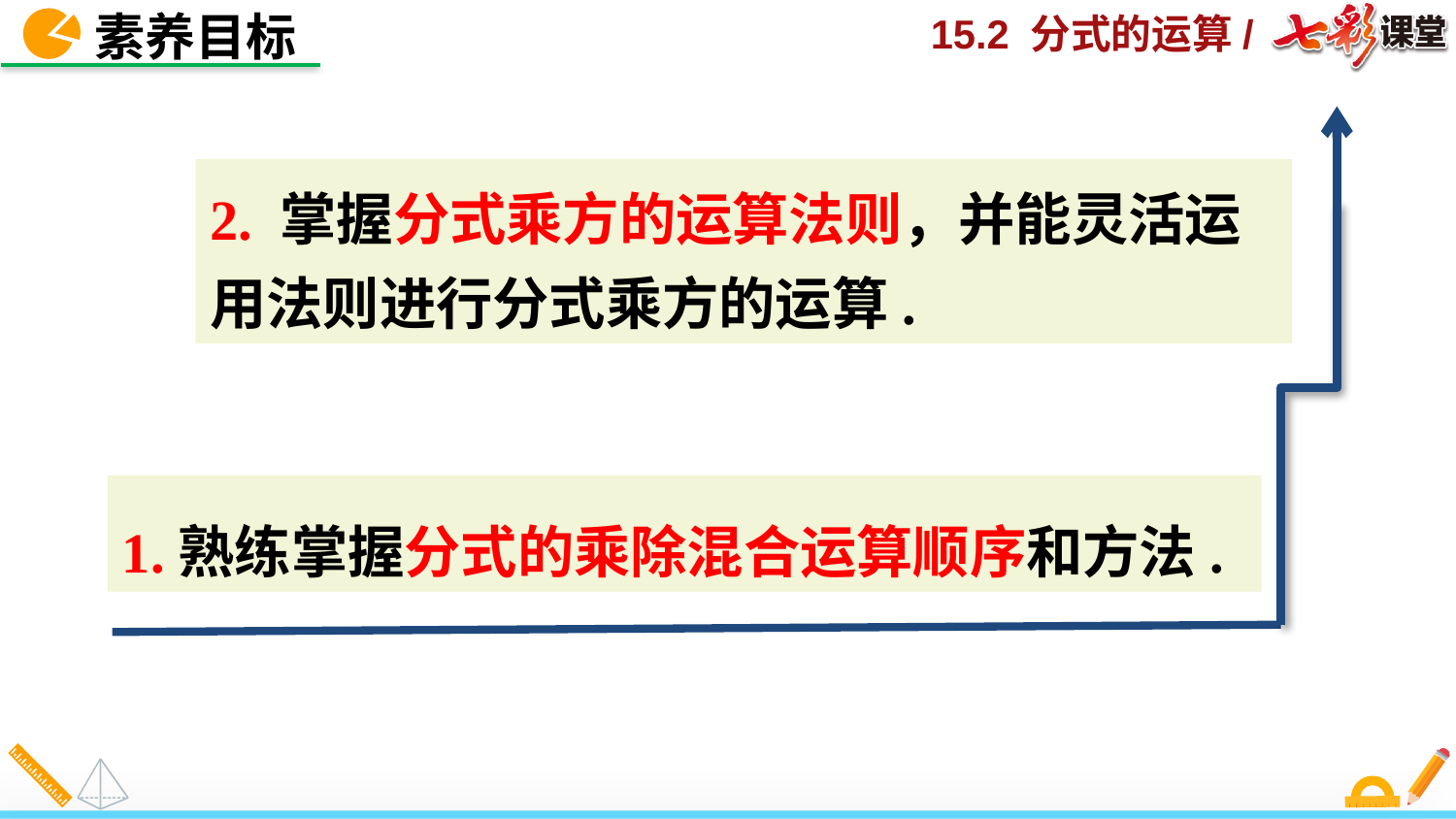

素养目标

2. 掌握分式乘方的运算法则，并能灵活运用法则进行分式乘方的运算.
1.熟练掌握分式的乘除混合运算顺序和方法.